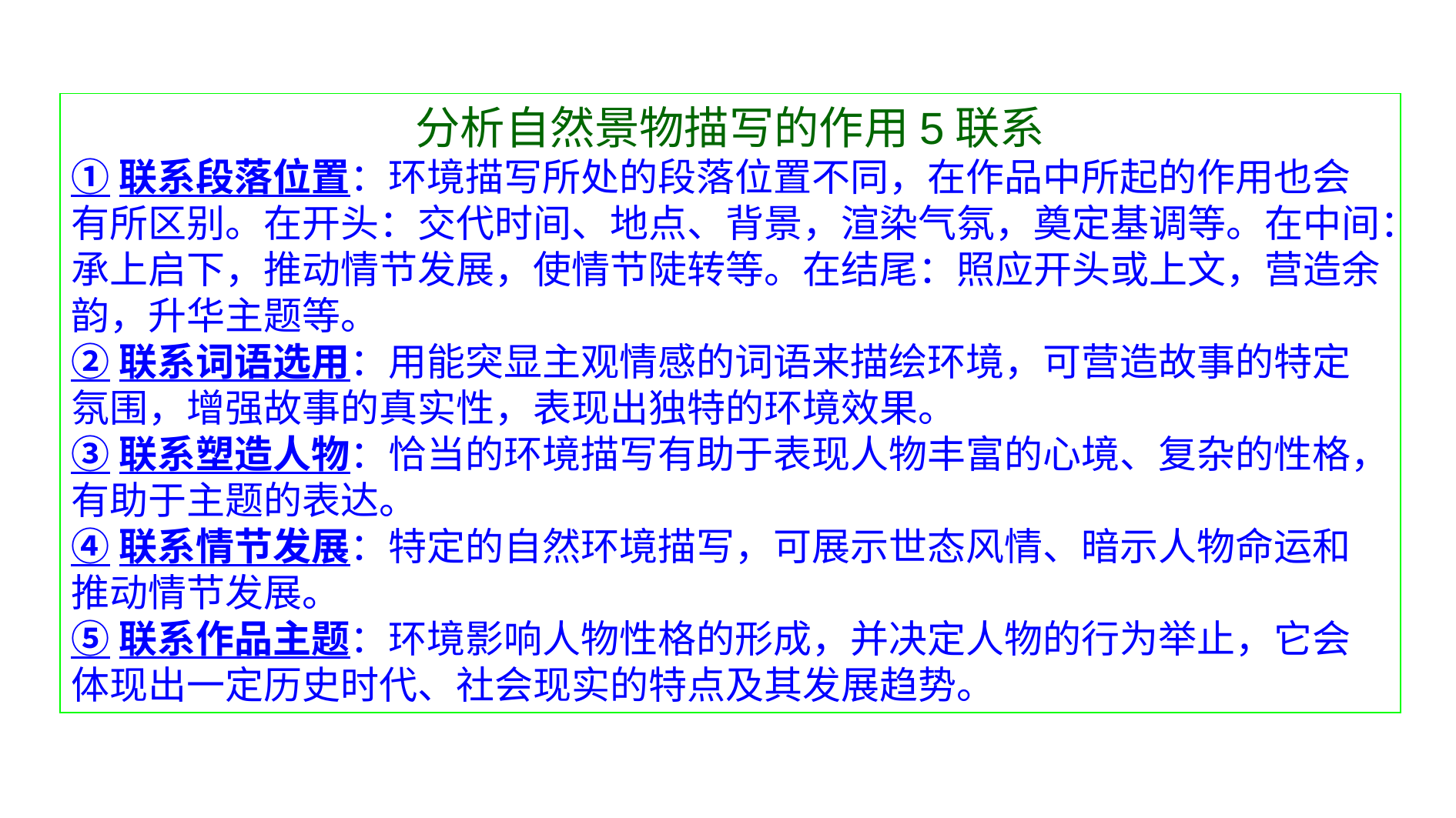

分析自然景物描写的作用5联系
①联系段落位置：环境描写所处的段落位置不同，在作品中所起的作用也会有所区别。在开头：交代时间、地点、背景，渲染气氛，奠定基调等。在中间：承上启下，推动情节发展，使情节陡转等。在结尾：照应开头或上文，营造余韵，升华主题等。
②联系词语选用：用能突显主观情感的词语来描绘环境，可营造故事的特定氛围，增强故事的真实性，表现出独特的环境效果。
③联系塑造人物：恰当的环境描写有助于表现人物丰富的心境、复杂的性格，有助于主题的表达。
④联系情节发展：特定的自然环境描写，可展示世态风情、暗示人物命运和推动情节发展。
⑤联系作品主题：环境影响人物性格的形成，并决定人物的行为举止，它会体现出一定历史时代、社会现实的特点及其发展趋势。